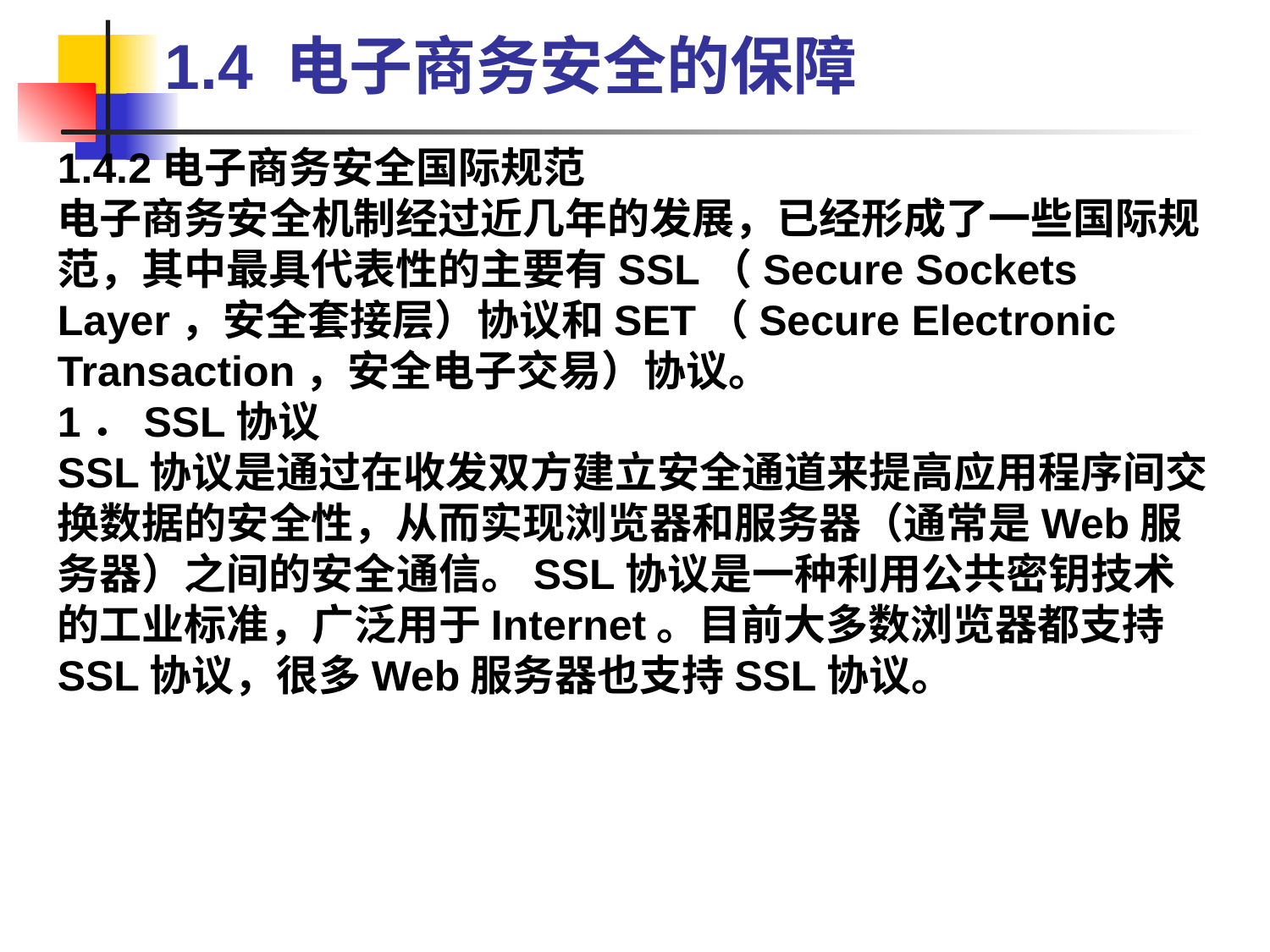

1.4 电子商务安全的保障
1.4.2电子商务安全国际规范
电子商务安全机制经过近几年的发展，已经形成了一些国际规范，其中最具代表性的主要有SSL（Secure Sockets Layer，安全套接层）协议和SET（Secure Electronic Transaction，安全电子交易）协议。
1．SSL协议
SSL协议是通过在收发双方建立安全通道来提高应用程序间交换数据的安全性，从而实现浏览器和服务器（通常是Web服务器）之间的安全通信。SSL协议是一种利用公共密钥技术的工业标准，广泛用于Internet。目前大多数浏览器都支持SSL协议，很多Web服务器也支持SSL协议。